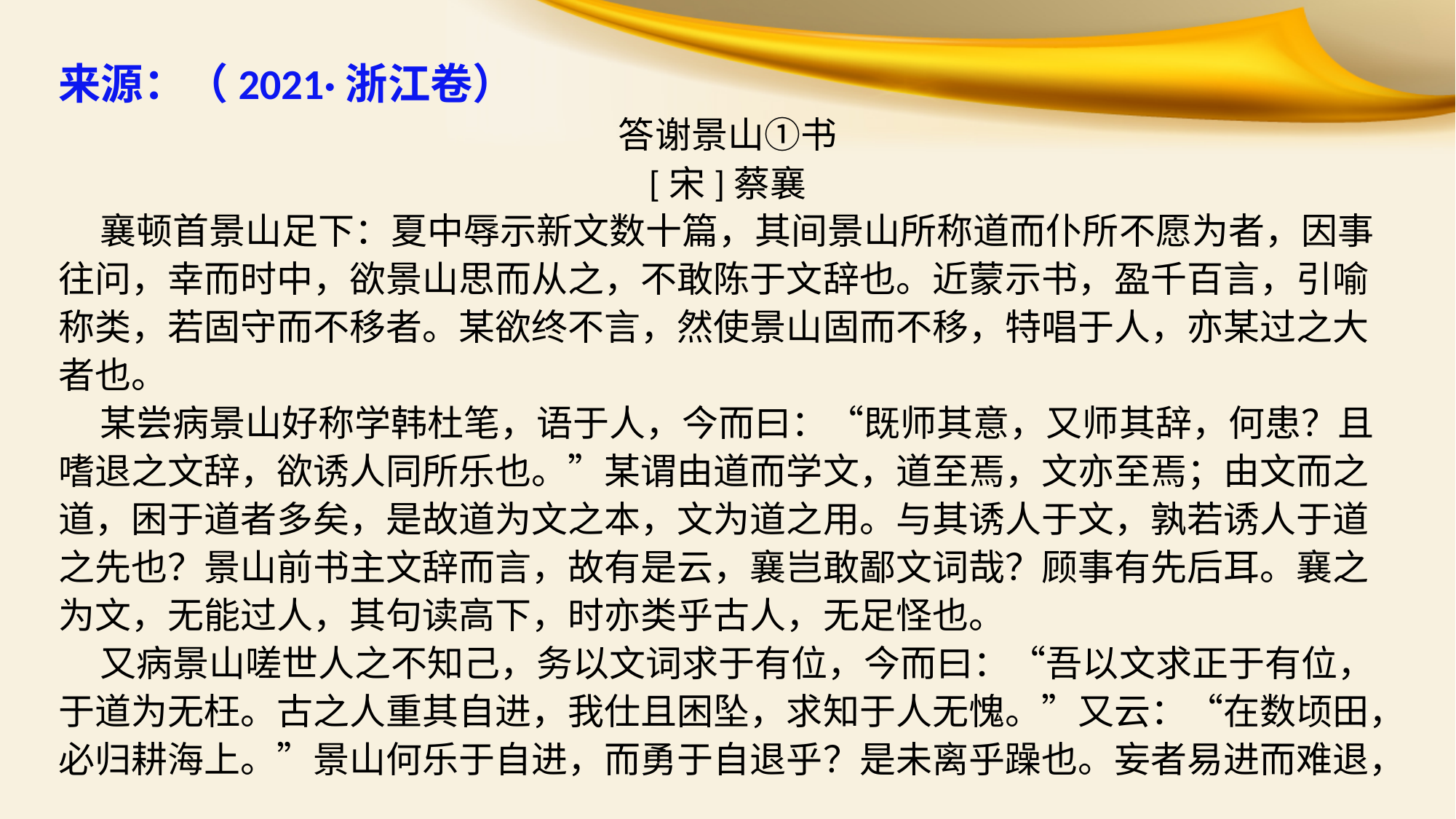

来源：（2021·浙江卷）
答谢景山①书
[宋]蔡襄
    襄顿首景山足下：夏中辱示新文数十篇，其间景山所称道而仆所不愿为者，因事往问，幸而时中，欲景山思而从之，不敢陈于文辞也。近蒙示书，盈千百言，引喻称类，若固守而不移者。某欲终不言，然使景山固而不移，特唱于人，亦某过之大者也。
    某尝病景山好称学韩杜笔，语于人，今而曰：“既师其意，又师其辞，何患？且嗜退之文辞，欲诱人同所乐也。”某谓由道而学文，道至焉，文亦至焉；由文而之道，困于道者多矣，是故道为文之本，文为道之用。与其诱人于文，孰若诱人于道之先也？景山前书主文辞而言，故有是云，襄岂敢鄙文词哉？顾事有先后耳。襄之为文，无能过人，其句读高下，时亦类乎古人，无足怪也。
    又病景山嗟世人之不知己，务以文词求于有位，今而曰：“吾以文求正于有位，于道为无枉。古之人重其自进，我仕且困坠，求知于人无愧。”又云：“在数顷田，必归耕海上。”景山何乐于自进，而勇于自退乎？是未离乎躁也。妄者易进而难退，